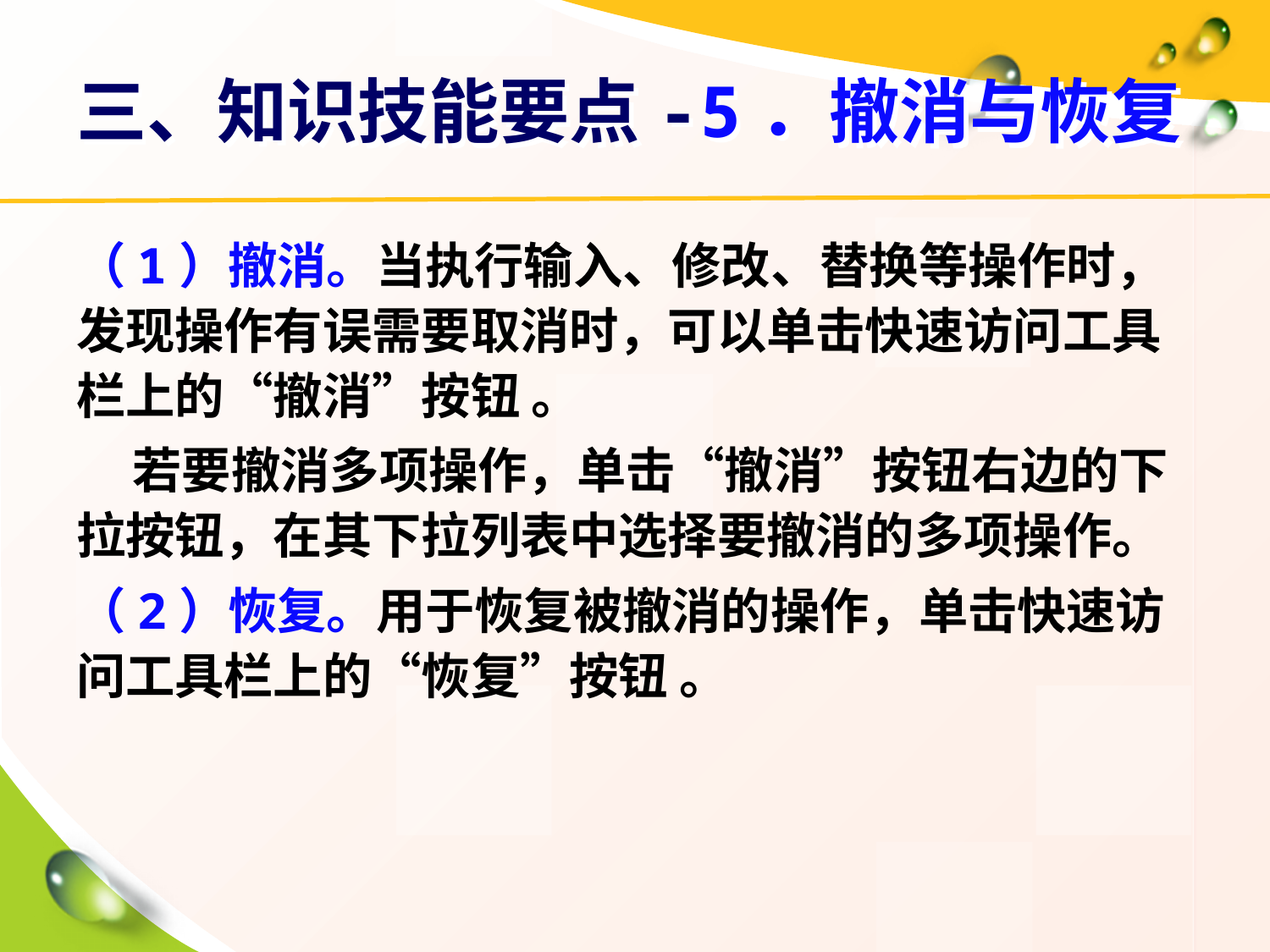

# 三、知识技能要点-5．撤消与恢复
（1）撤消。当执行输入、修改、替换等操作时，发现操作有误需要取消时，可以单击快速访问工具栏上的“撤消”按钮 。
    若要撤消多项操作，单击“撤消”按钮右边的下拉按钮，在其下拉列表中选择要撤消的多项操作。
（2）恢复。用于恢复被撤消的操作，单击快速访问工具栏上的“恢复”按钮 。